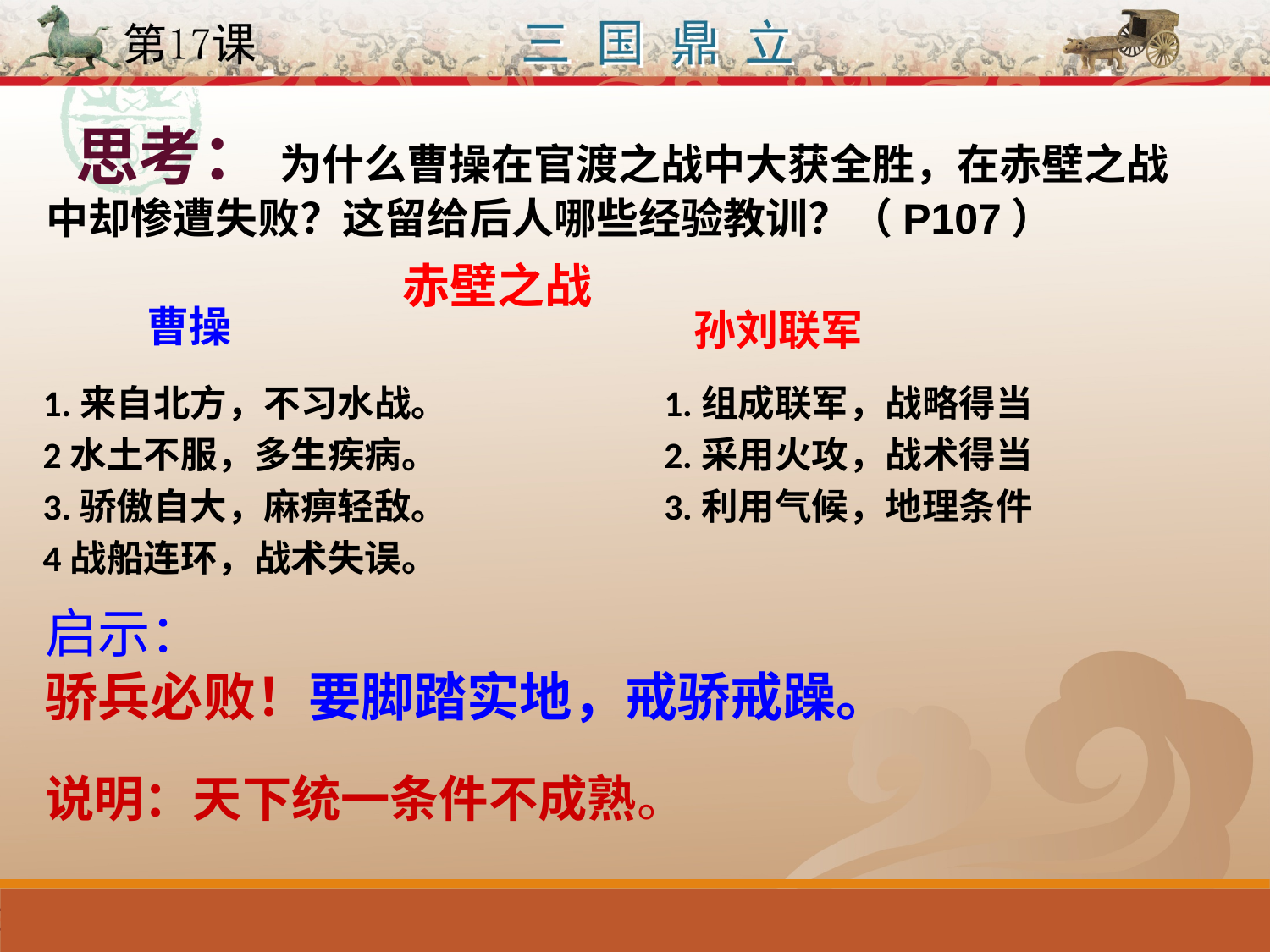

思考： 为什么曹操在官渡之战中大获全胜，在赤壁之战中却惨遭失败？这留给后人哪些经验教训？（P107）
赤壁之战
曹操
孙刘联军
1.组成联军，战略得当
2.采用火攻，战术得当
3.利用气候，地理条件
1.来自北方，不习水战。
2水土不服，多生疾病。
3.骄傲自大，麻痹轻敌。
4战船连环，战术失误。
启示：
骄兵必败！要脚踏实地，戒骄戒躁。
说明：天下统一条件不成熟。